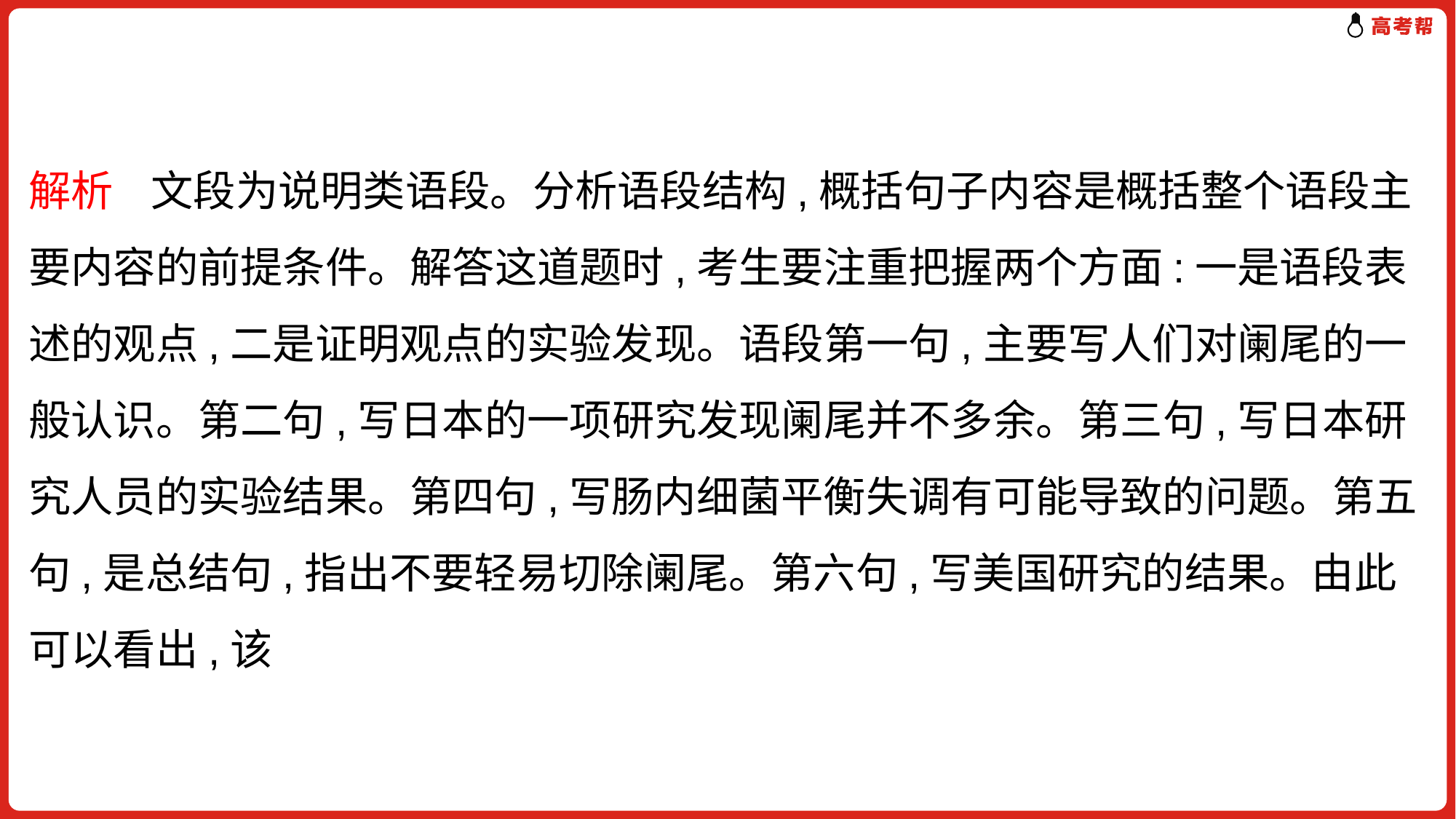

解析    文段为说明类语段。分析语段结构,概括句子内容是概括整个语段主要内容的前提条件。解答这道题时,考生要注重把握两个方面:一是语段表述的观点,二是证明观点的实验发现。语段第一句,主要写人们对阑尾的一般认识。第二句,写日本的一项研究发现阑尾并不多余。第三句,写日本研究人员的实验结果。第四句,写肠内细菌平衡失调有可能导致的问题。第五句,是总结句,指出不要轻易切除阑尾。第六句,写美国研究的结果。由此可以看出,该